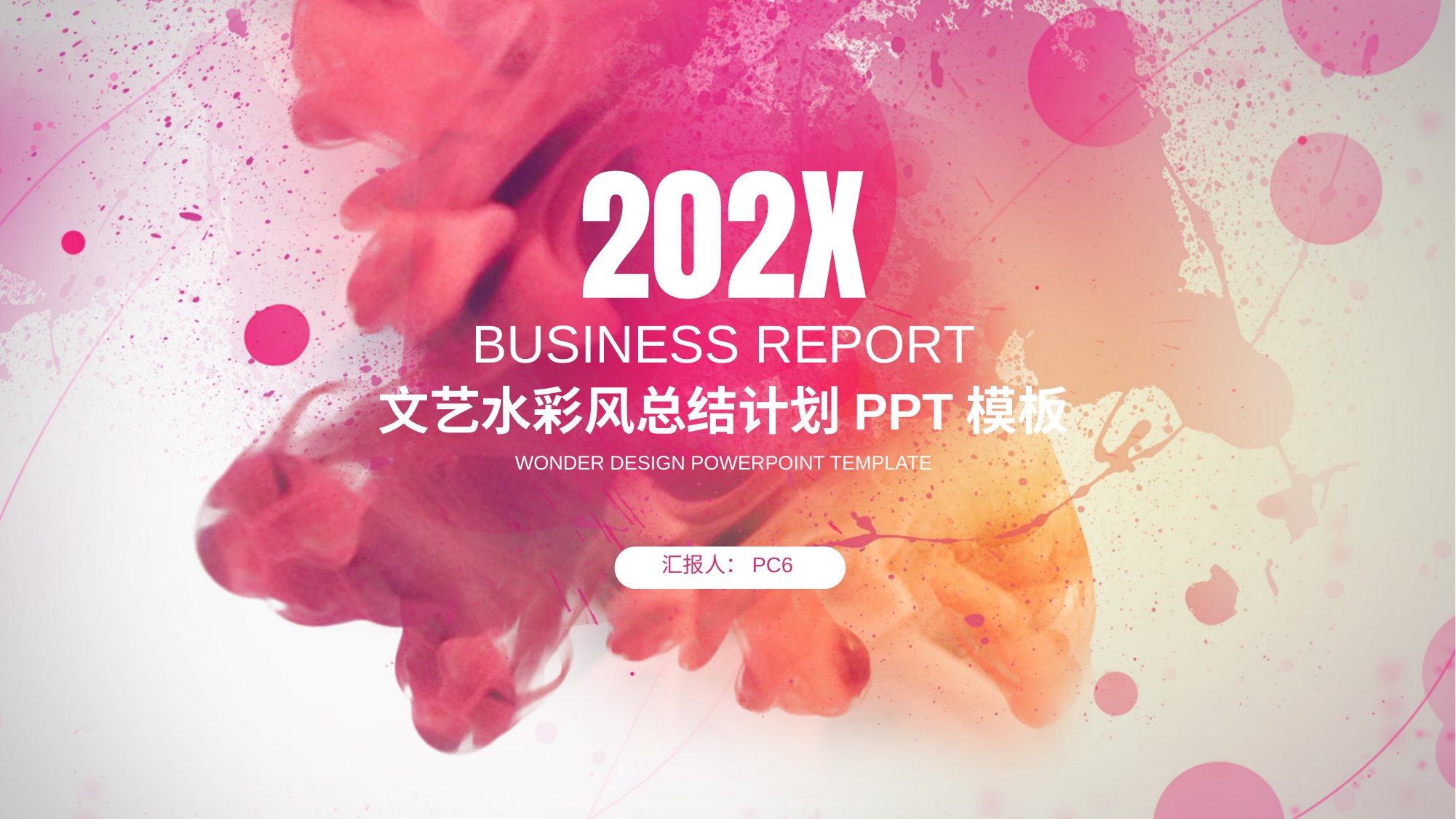

202X
BUSINESS REPORT
文艺水彩风总结计划PPT模板
WONDER DESIGN POWERPOINT TEMPLATE
汇报人：PC6